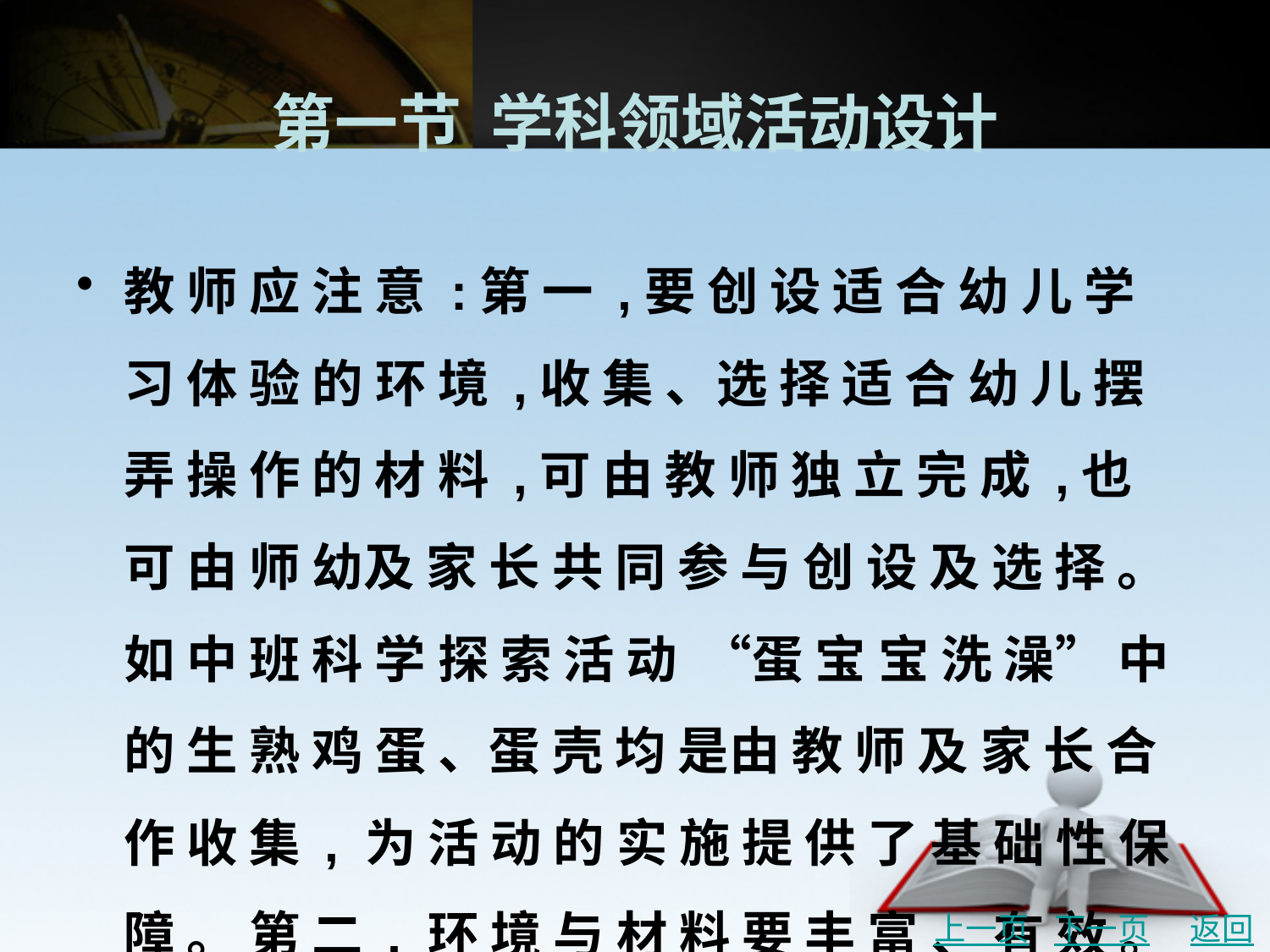

# 第一节  学科领域活动设计
教 师 应 注 意 :第 一 ,要 创 设 适 合 幼 儿 学 习 体 验 的 环 境 ,收 集 、选 择 适 合 幼 儿 摆 弄 操 作 的 材 料 ,可 由 教 师 独 立 完 成 ,也 可 由 师 幼及 家 长 共 同 参 与 创 设 及 选 择 。如 中 班 科 学 探 索 活 动  “蛋 宝 宝 洗 澡” 中 的 生 熟 鸡 蛋 、蛋 壳 均 是由 教 师 及 家 长 合 作 收 集 , 为 活 动 的 实 施 提 供 了 基 础 性 保 障 。 第 二 , 环 境 与 材 料 要 丰 富 、 有 效 。一 方 面 ,环 境 与 材 料 的 创 设 要 体 现 丰 富 性 与 多 样 化 特 点 ;另 一 方 面 ,要 在 众 多 的 材 料 中选 取 最 适 合 本 次 教 学 活 动 的 操 作 材 料 ,创 设 适 宜 的 活 动 环 境 ,以 最 大 限 度 地 体 现 环 境 与 材 料 的 教 育 价 值 。

上一页
下一页
返回